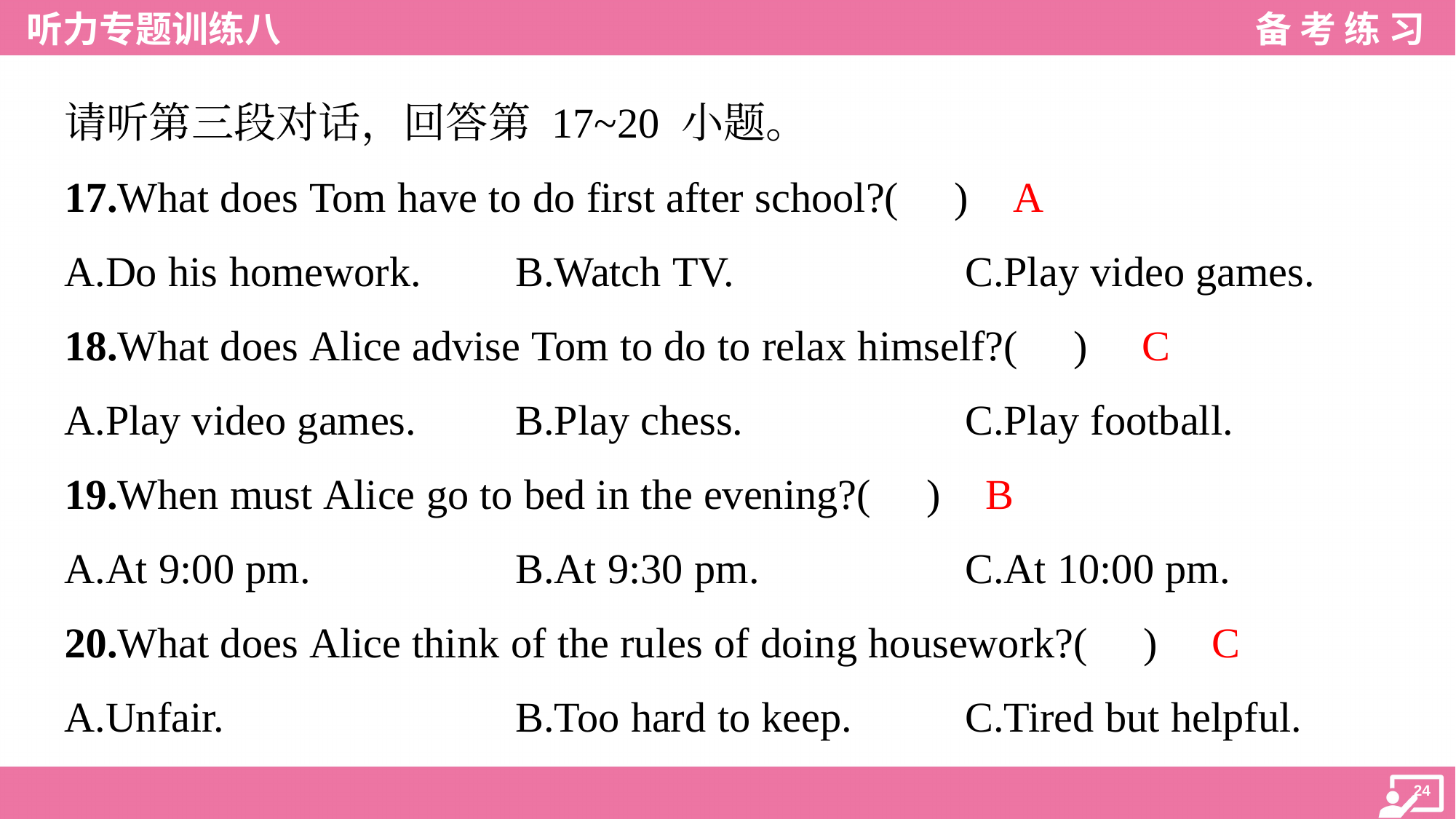

请听第三段对话，回答第 17~20 小题。
A
17.What does Tom have to do first after school?(     )
A.Do his homework.	B.Watch TV.	C.Play video games.
C
18.What does Alice advise Tom to do to relax himself?(     )
A.Play video games.	B.Play chess.	C.Play football.
B
19.When must Alice go to bed in the evening?(     )
A.At 9:00 pm.	B.At 9:30 pm.	C.At 10:00 pm.
C
20.What does Alice think of the rules of doing housework?(     )
A.Unfair.	B.Too hard to keep.	C.Tired but helpful.